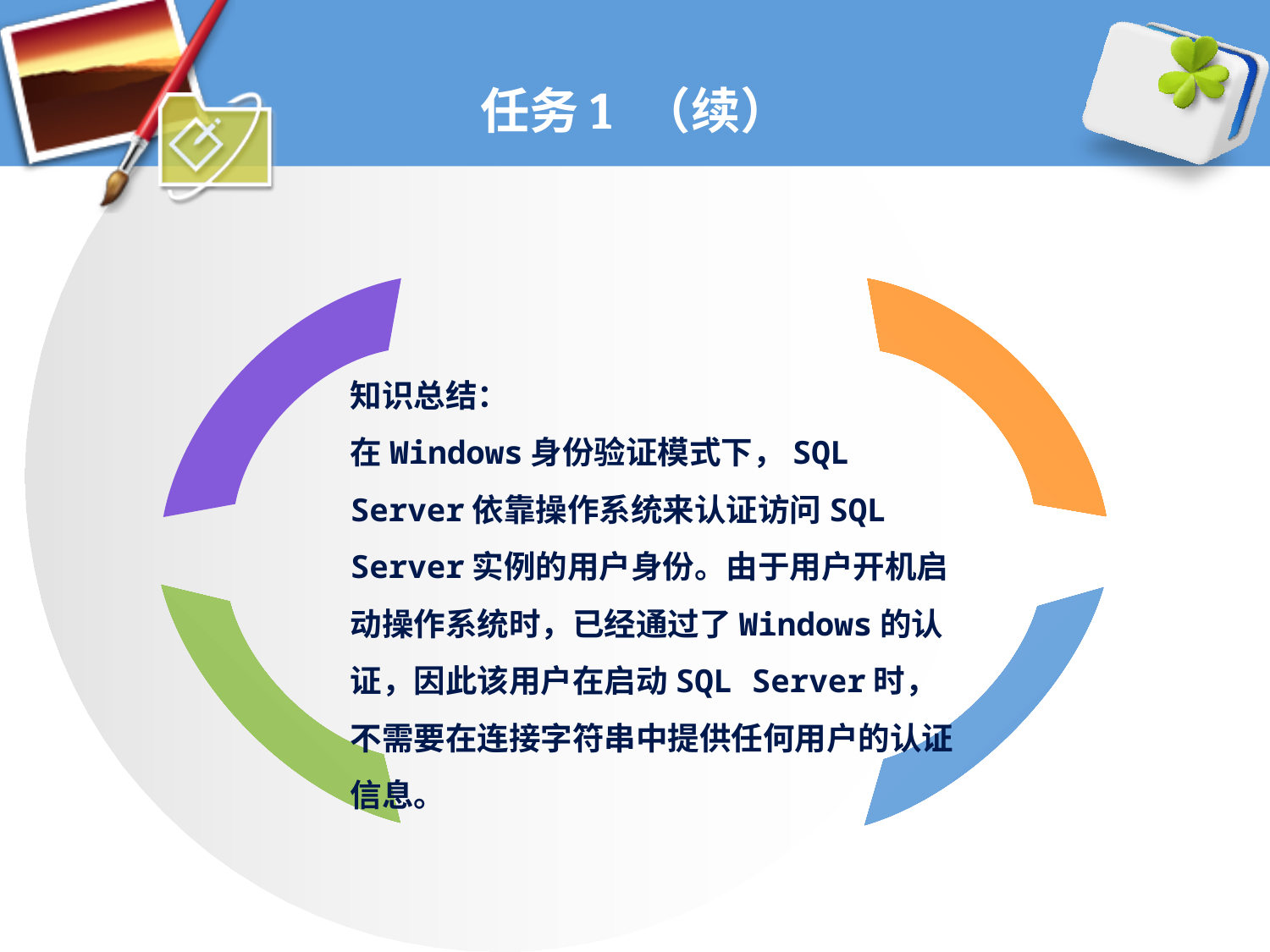

# 任务1  （续）

知识总结：
在Windows身份验证模式下，SQL Server依靠操作系统来认证访问SQL Server实例的用户身份。由于用户开机启动操作系统时，已经通过了Windows的认证，因此该用户在启动SQL Server时，不需要在连接字符串中提供任何用户的认证信息。